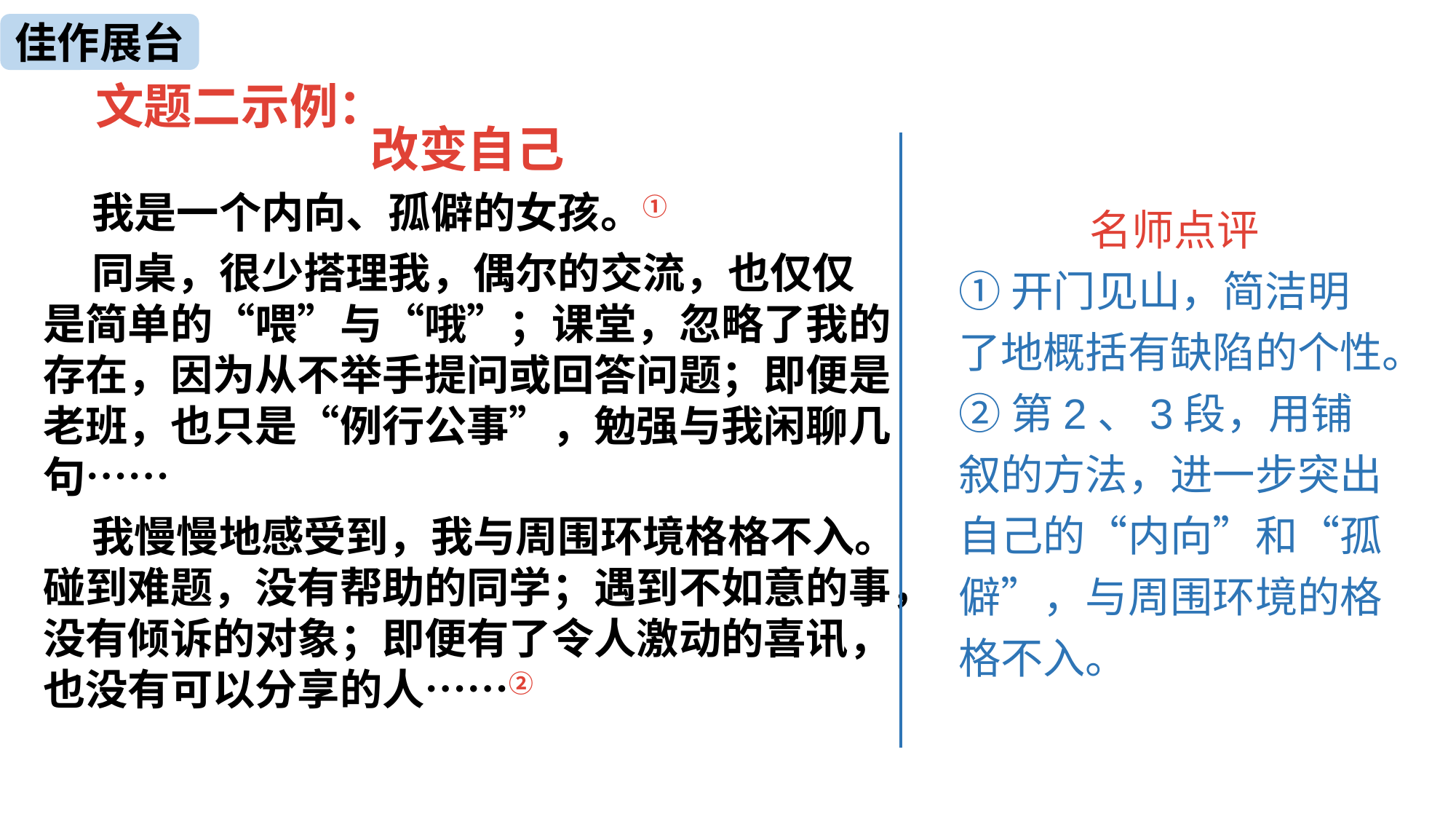

佳作展台
文题二示例：
改变自己
    我是一个内向、孤僻的女孩。①
    同桌，很少搭理我，偶尔的交流，也仅仅是简单的“喂”与“哦”；课堂，忽略了我的存在，因为从不举手提问或回答问题；即便是老班，也只是“例行公事”，勉强与我闲聊几句……
    我慢慢地感受到，我与周围环境格格不入。碰到难题，没有帮助的同学；遇到不如意的事，没有倾诉的对象；即便有了令人激动的喜讯，也没有可以分享的人……②
名师点评
①开门见山，简洁明了地概括有缺陷的个性。
②第2、3段，用铺叙的方法，进一步突出自己的“内向”和“孤僻”，与周围环境的格格不入。